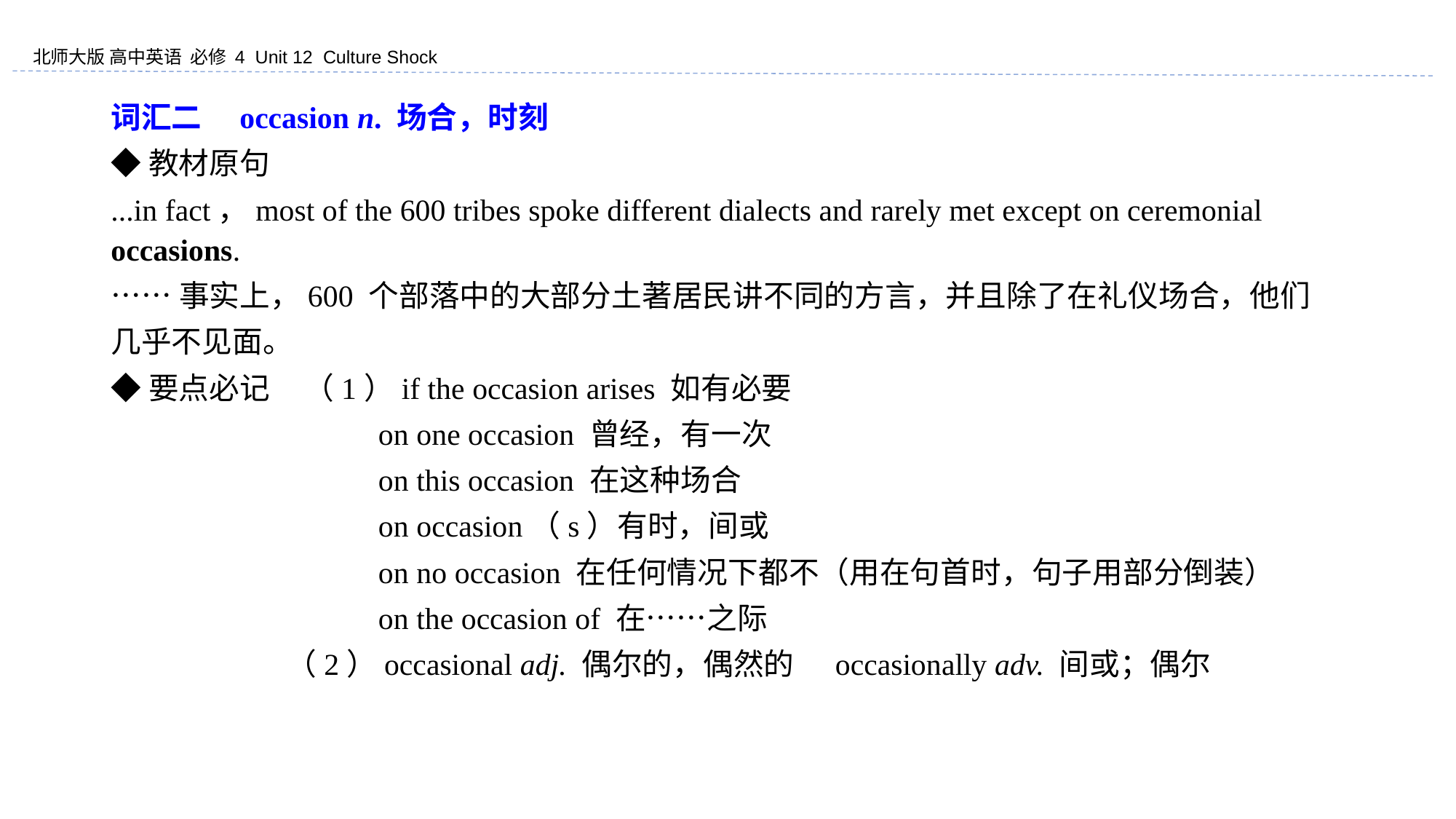

词汇二　occasion n. 场合，时刻
◆教材原句
...in fact，most of the 600 tribes spoke different dialects and rarely met except on ceremonial occasions.
……事实上，600 个部落中的大部分土著居民讲不同的方言，并且除了在礼仪场合，他们
几乎不见面。
◆要点必记     （1）if the occasion arises 如有必要
                                   on one occasion 曾经，有一次
                                   on this occasion 在这种场合
                                   on occasion（s）有时，间或
                                   on no occasion 在任何情况下都不（用在句首时，句子用部分倒装）
                                   on the occasion of 在……之际
                         （2）occasional adj. 偶尔的，偶然的     occasionally adv. 间或；偶尔